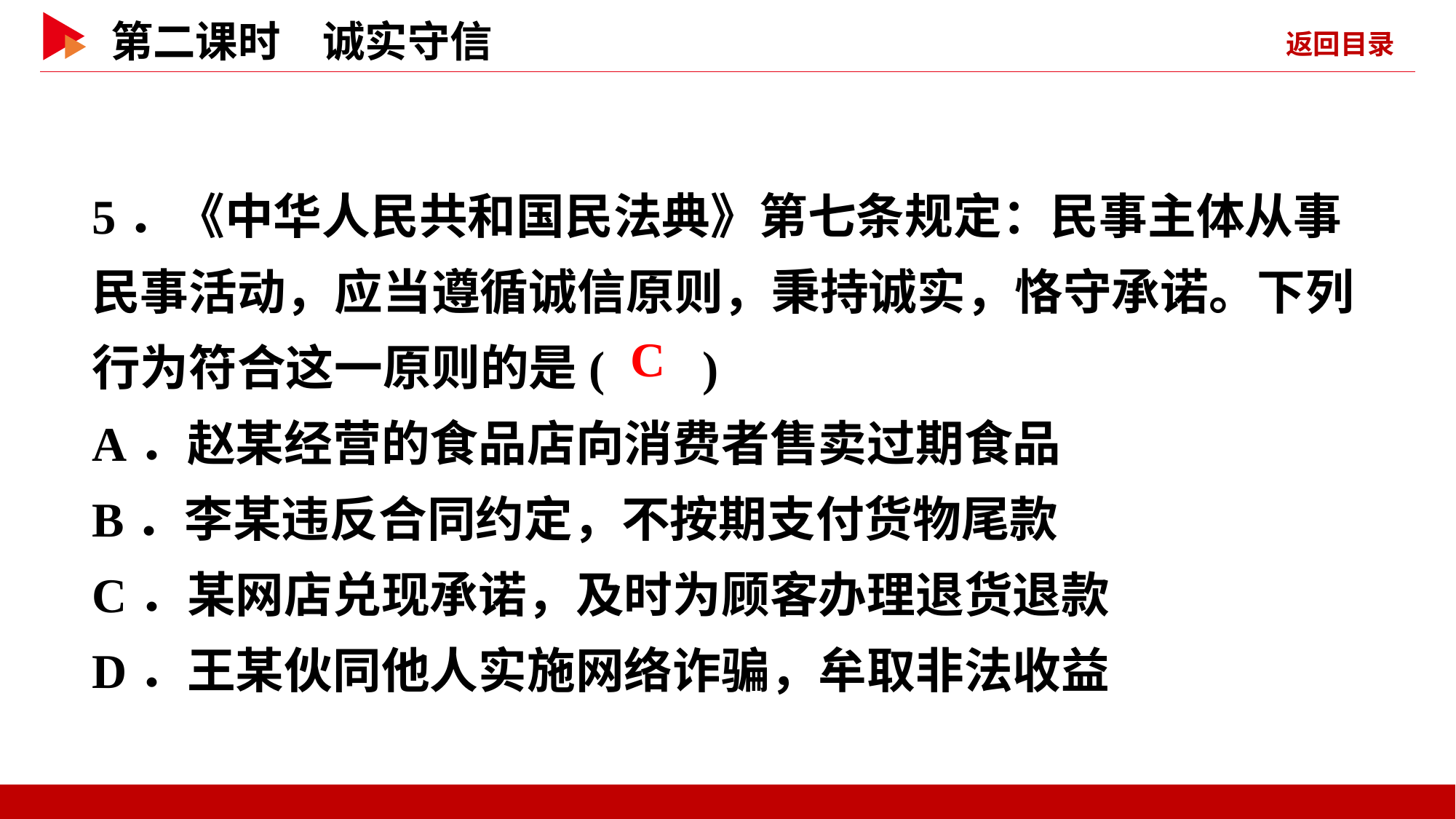

5．《中华人民共和国民法典》第七条规定：民事主体从事民事活动，应当遵循诚信原则，秉持诚实，恪守承诺。下列行为符合这一原则的是(        )
A．赵某经营的食品店向消费者售卖过期食品
B．李某违反合同约定，不按期支付货物尾款
C．某网店兑现承诺，及时为顾客办理退货退款
D．王某伙同他人实施网络诈骗，牟取非法收益
   C